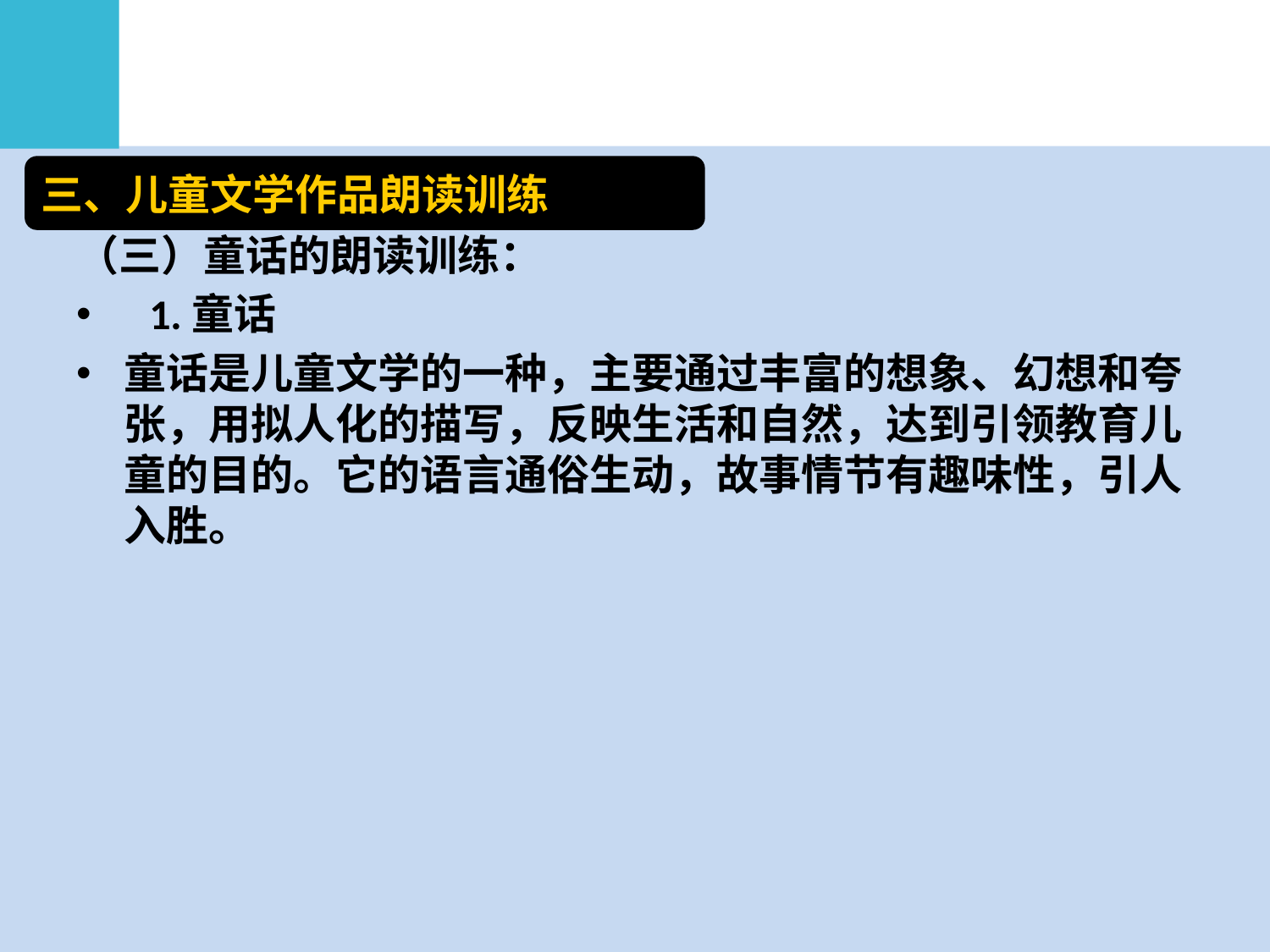

#

三、儿童文学作品朗读训练

（三）童话的朗读训练：
 1.童话
童话是儿童文学的一种，主要通过丰富的想象、幻想和夸张，用拟人化的描写，反映生活和自然，达到引领教育儿童的目的。它的语言通俗生动，故事情节有趣味性，引人入胜。